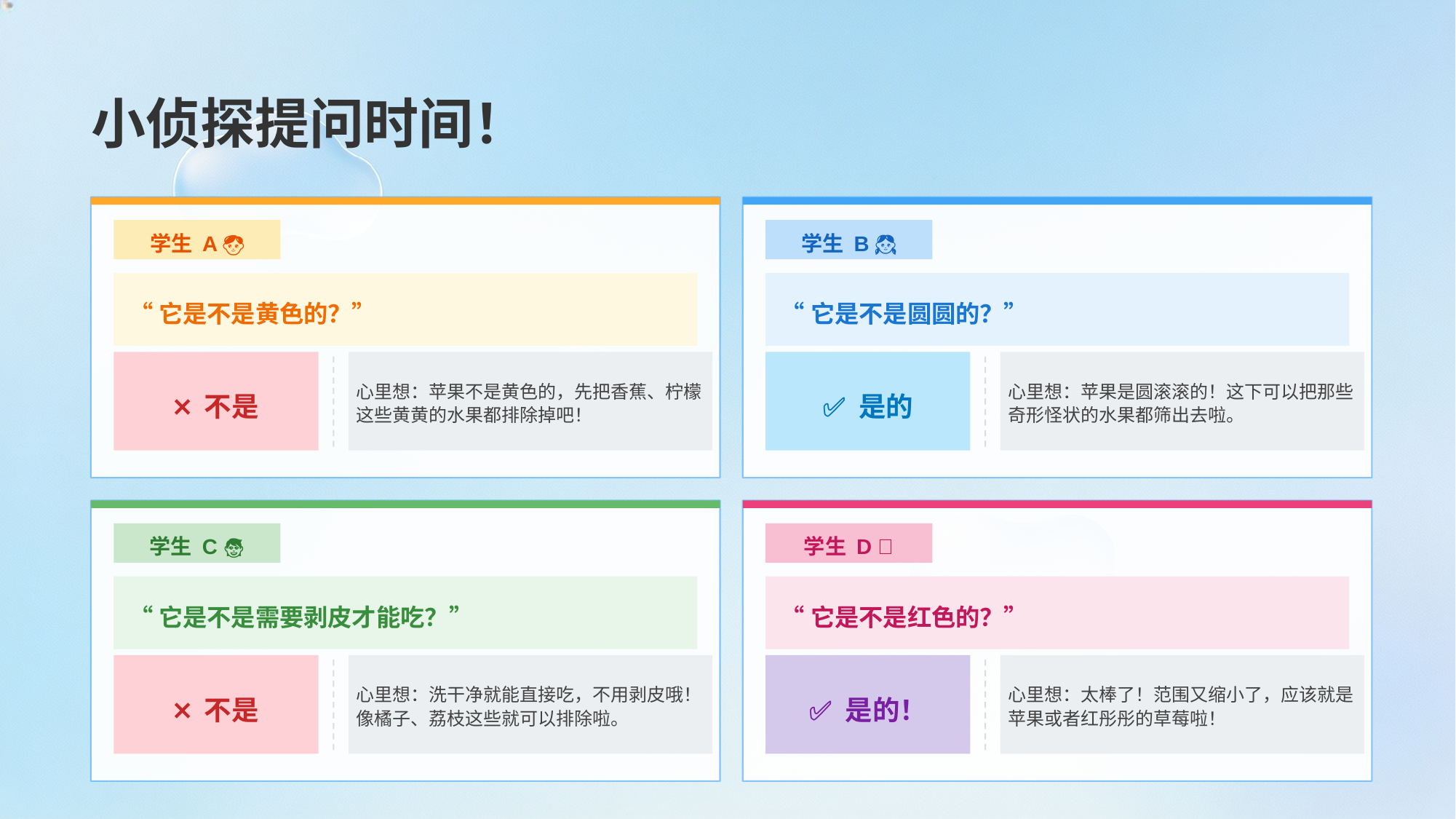

小侦探提问时间！

学生 A 👦

学生 B 👧

“它是不是黄色的？”
“它是不是圆圆的？”

心里想：苹果不是黄色的，先把香蕉、柠檬这些黄黄的水果都排除掉吧！
心里想：苹果是圆滚滚的！这下可以把那些奇形怪状的水果都筛出去啦。
❌ 不是
✅ 是的

学生 C 🧒

学生 D 🦸

“它是不是需要剥皮才能吃？”
“它是不是红色的？”

心里想：洗干净就能直接吃，不用剥皮哦！像橘子、荔枝这些就可以排除啦。
心里想：太棒了！范围又缩小了，应该就是苹果或者红彤彤的草莓啦！
❌ 不是
✅ 是的！